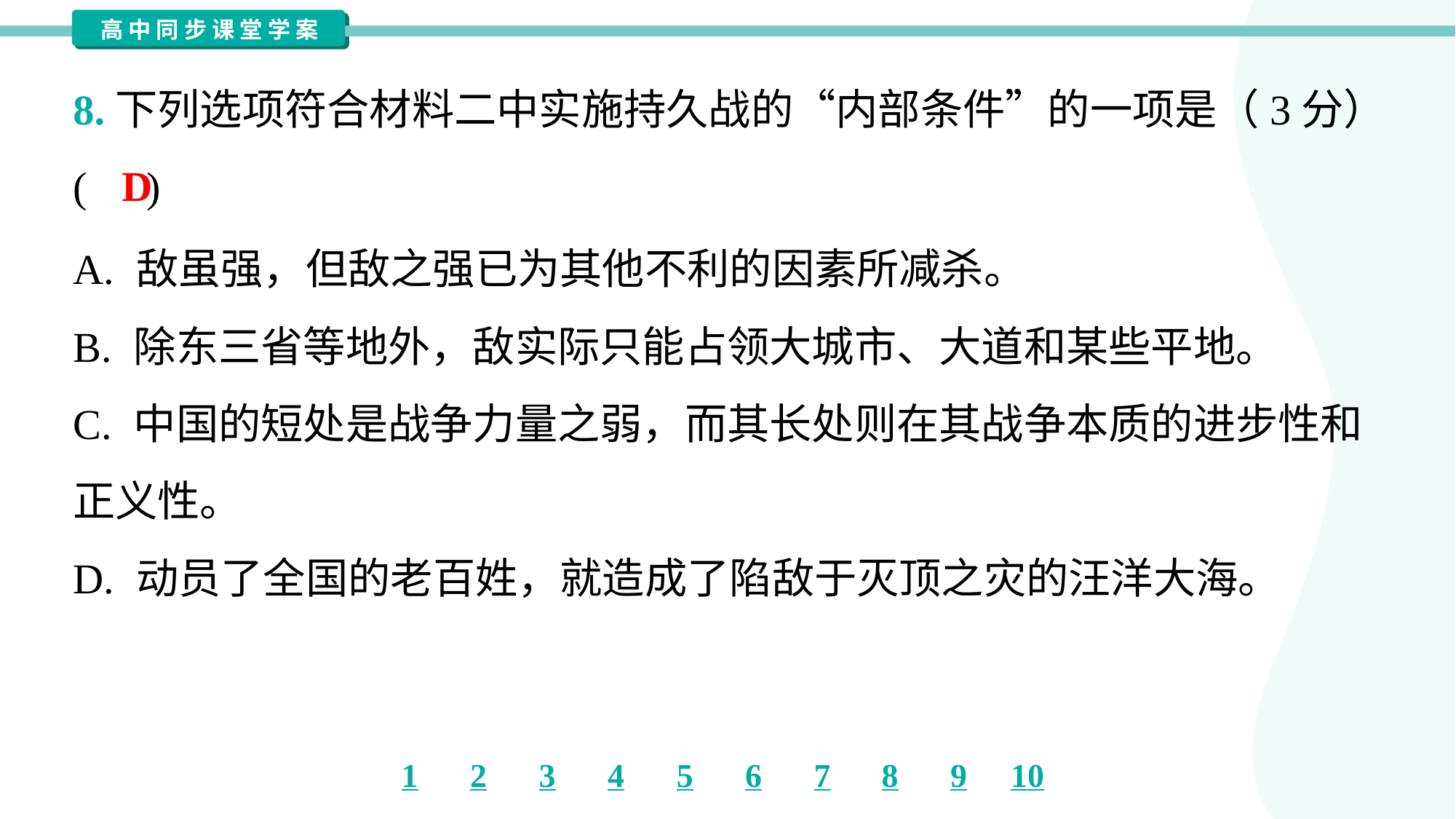

8.下列选项符合材料二中实施持久战的“内部条件”的一项是（3分）
(     )
D
A. 敌虽强，但敌之强已为其他不利的因素所减杀。
B. 除东三省等地外，敌实际只能占领大城市、大道和某些平地。
C. 中国的短处是战争力量之弱，而其长处则在其战争本质的进步性和
正义性。
D. 动员了全国的老百姓，就造成了陷敌于灭顶之灾的汪洋大海。